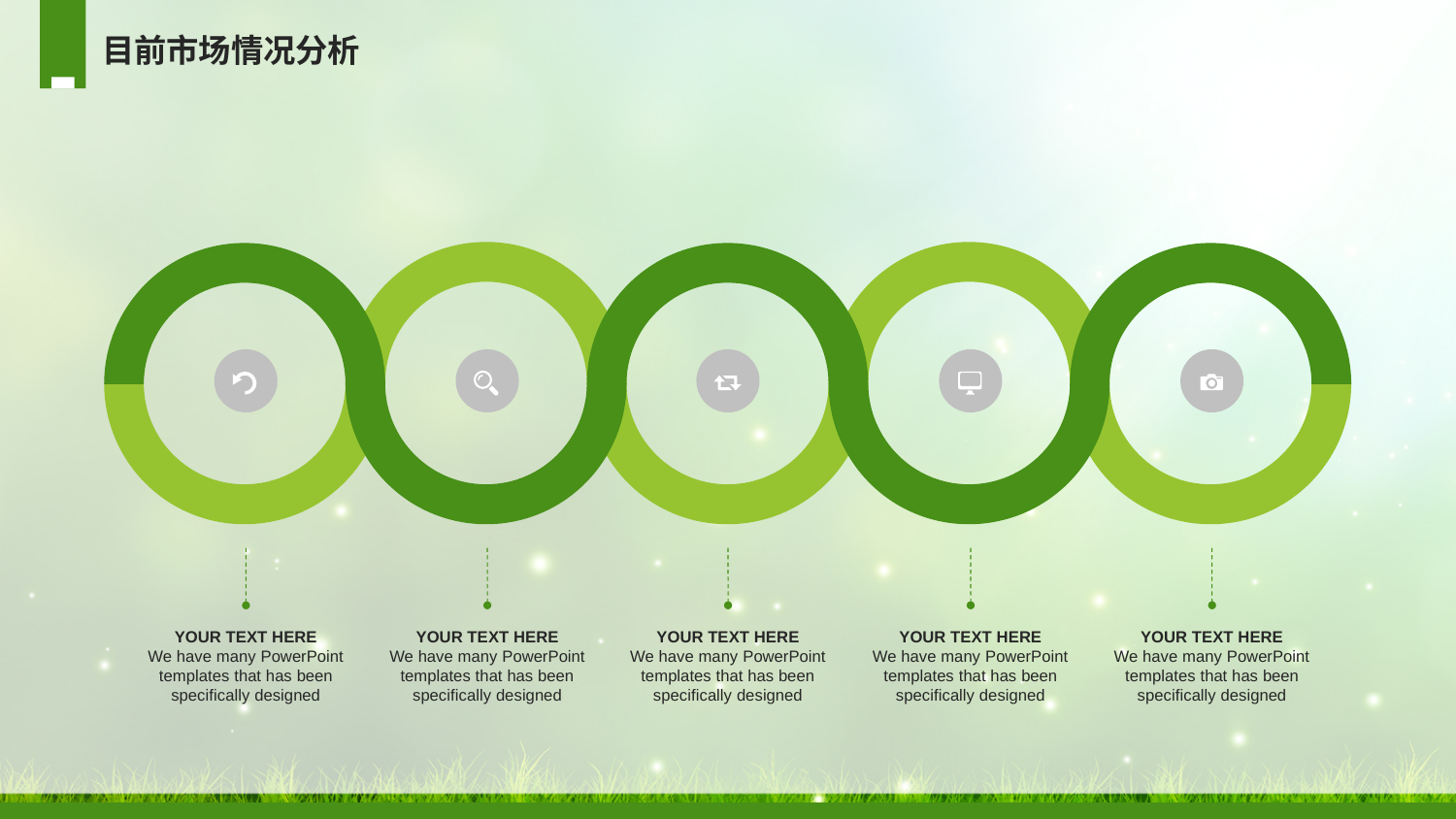

目前市场情况分析

YOUR TEXT HERE
We have many PowerPoint templates that has been specifically designed
YOUR TEXT HERE
We have many PowerPoint templates that has been specifically designed
YOUR TEXT HERE
We have many PowerPoint templates that has been specifically designed
YOUR TEXT HERE
We have many PowerPoint templates that has been specifically designed
YOUR TEXT HERE
We have many PowerPoint templates that has been specifically designed